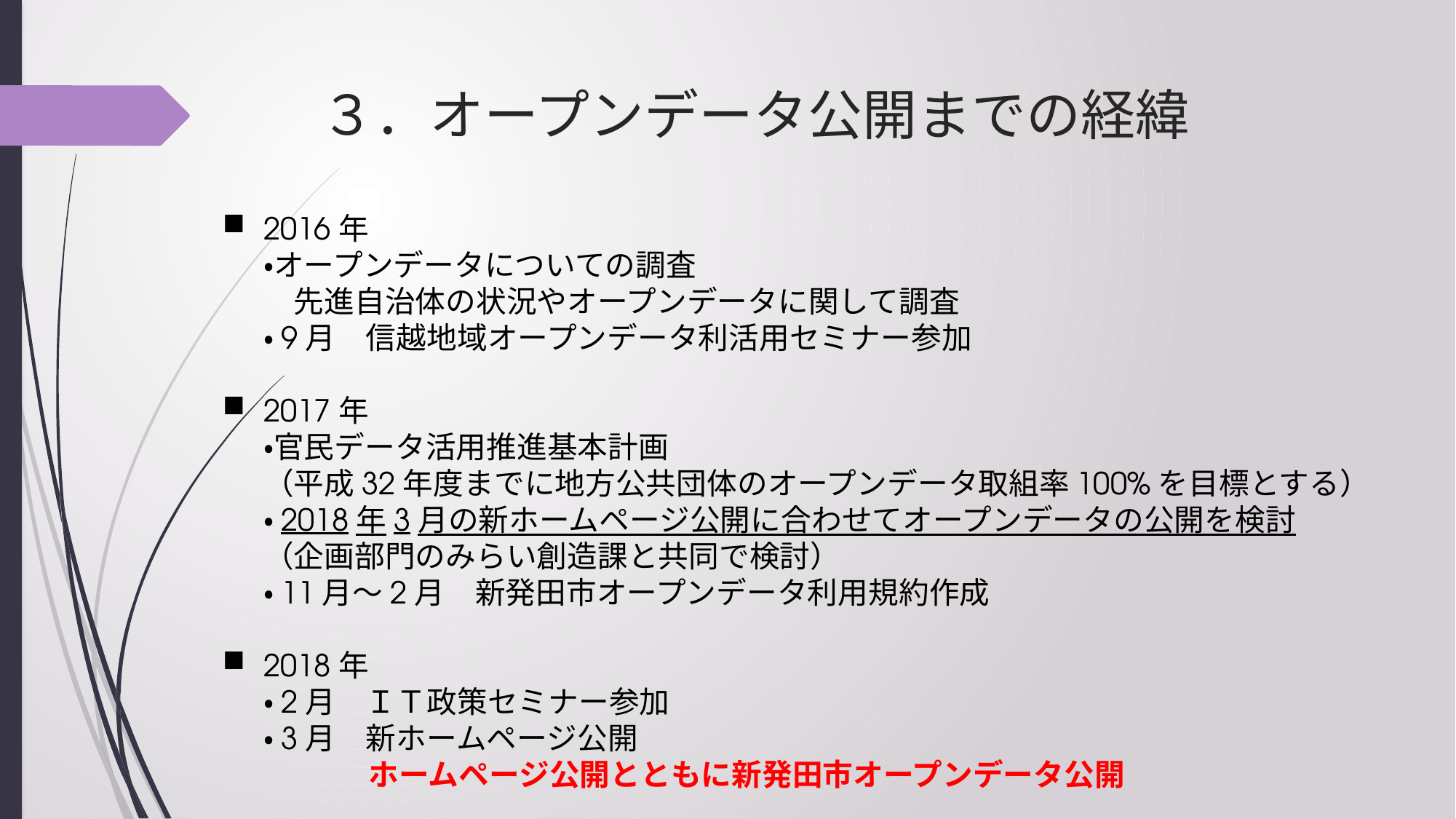

# ３．オープンデータ公開までの経緯
2016年
・オープンデータについての調査
　先進自治体の状況やオープンデータに関して調査
・9月　信越地域オープンデータ利活用セミナー参加

2017年
・官民データ活用推進基本計画
（平成32年度までに地方公共団体のオープンデータ取組率100%を目標とする）
・2018年3月の新ホームページ公開に合わせてオープンデータの公開を検討
（企画部門のみらい創造課と共同で検討）
・11月～2月　新発田市オープンデータ利用規約作成

2018年
・2月　ＩＴ政策セミナー参加
・3月　新ホームページ公開
　　　  ホームページ公開とともに新発田市オープンデータ公開